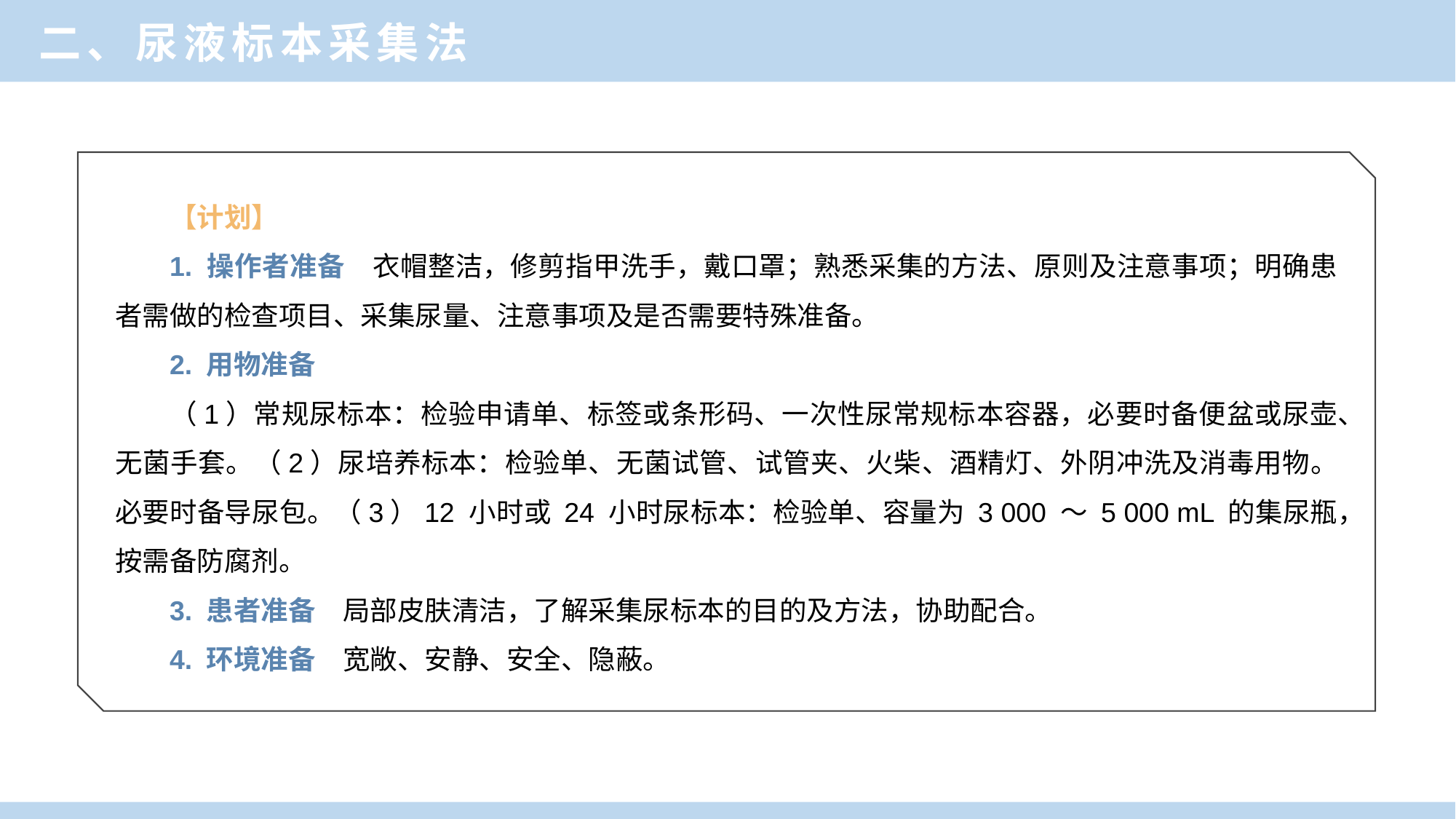

二、尿液标本采集法

【计划】
1. 操作者准备　衣帽整洁，修剪指甲洗手，戴口罩；熟悉采集的方法、原则及注意事项；明确患者需做的检查项目、采集尿量、注意事项及是否需要特殊准备。
2. 用物准备
（1）常规尿标本：检验申请单、标签或条形码、一次性尿常规标本容器，必要时备便盆或尿壶、无菌手套。（2）尿培养标本：检验单、无菌试管、试管夹、火柴、酒精灯、外阴冲洗及消毒用物。必要时备导尿包。（3）12 小时或 24 小时尿标本：检验单、容量为 3 000 ～ 5 000 mL 的集尿瓶，按需备防腐剂。
3. 患者准备　局部皮肤清洁，了解采集尿标本的目的及方法，协助配合。
4. 环境准备　宽敞、安静、安全、隐蔽。